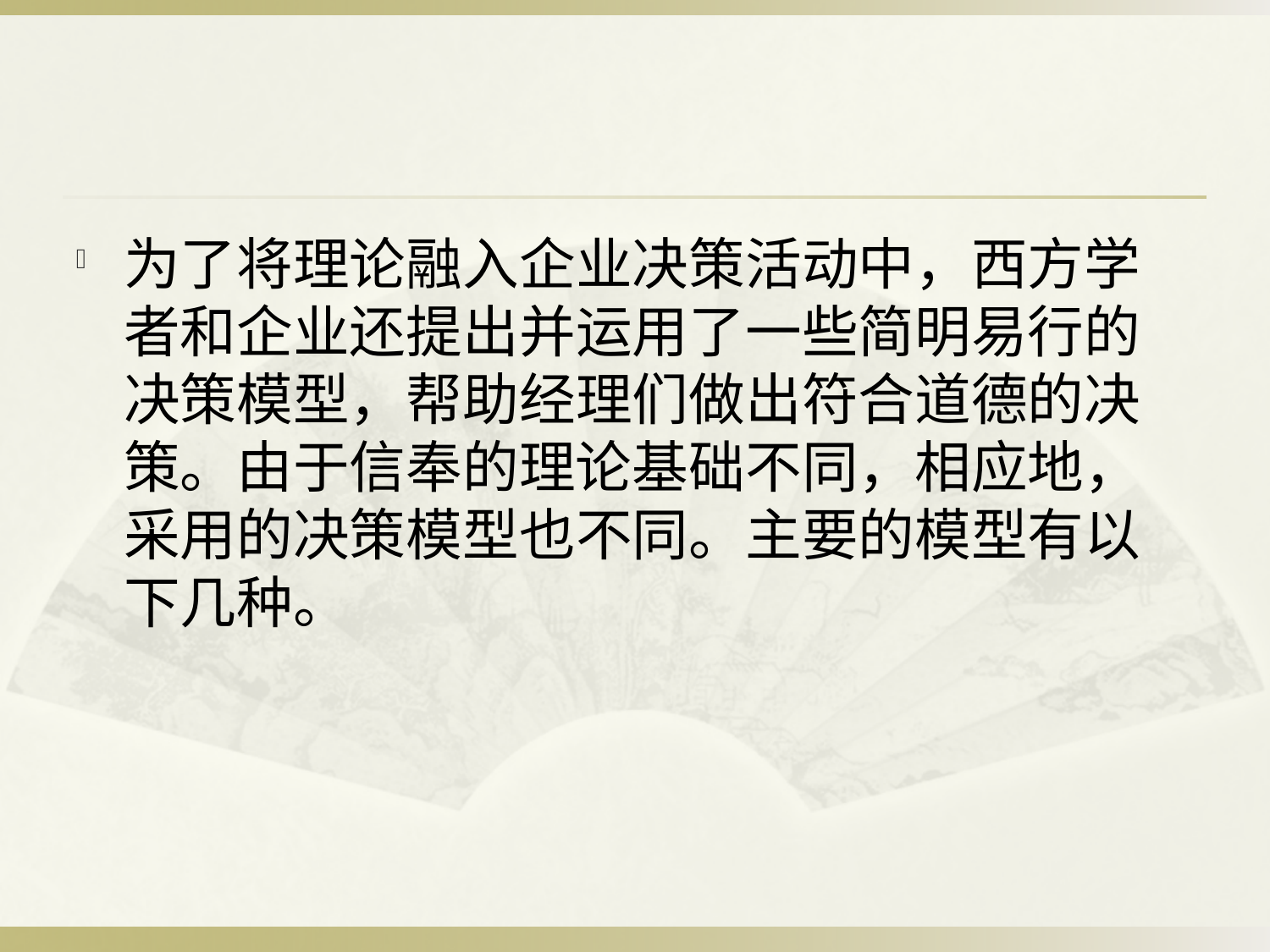

#
为了将理论融入企业决策活动中，西方学者和企业还提出并运用了一些简明易行的决策模型，帮助经理们做出符合道德的决策。由于信奉的理论基础不同，相应地，采用的决策模型也不同。主要的模型有以下几种。